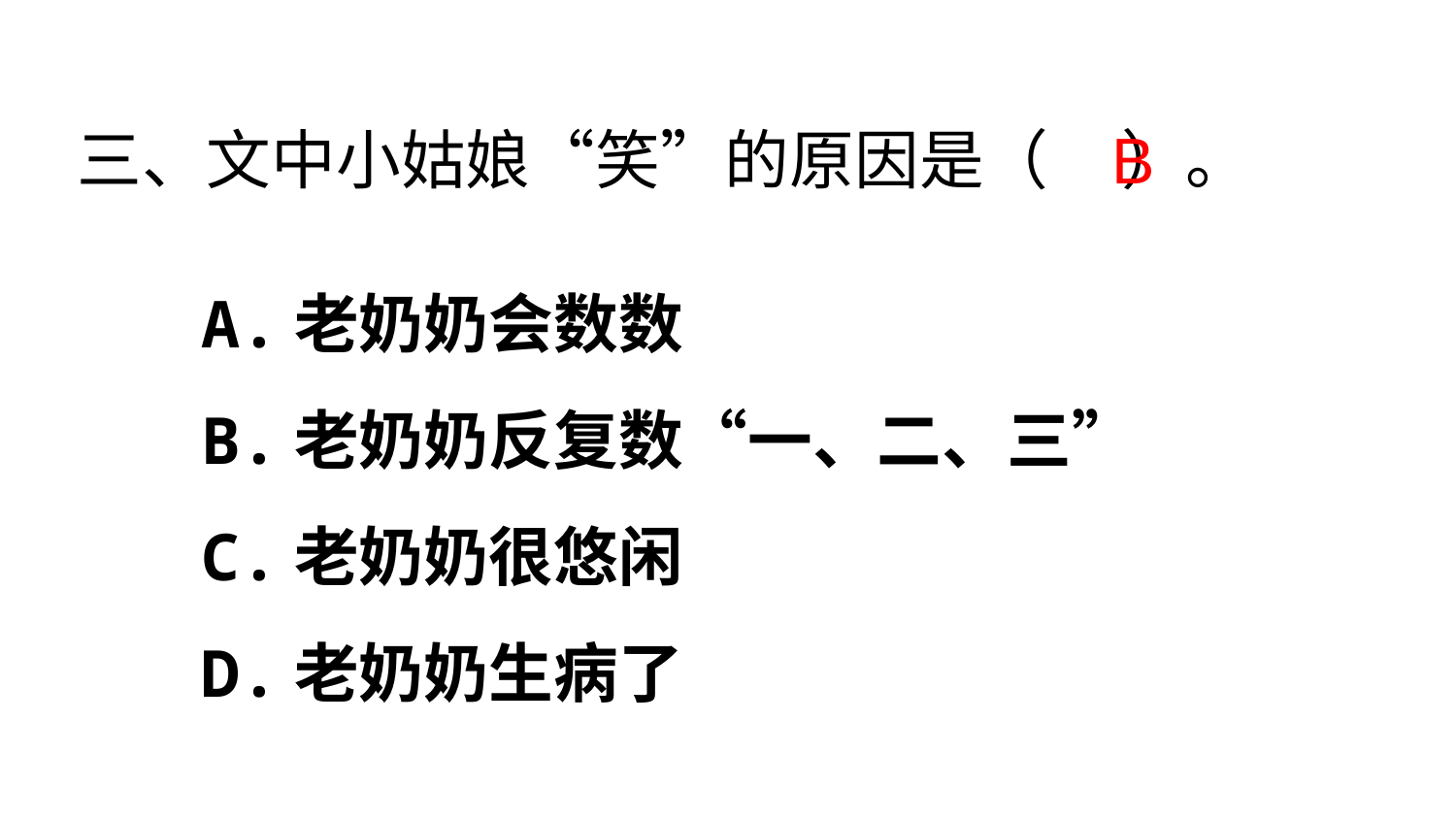

三、文中小姑娘“笑”的原因是（     ）。
B
A.老奶奶会数数
B.老奶奶反复数“一、二、三”
C.老奶奶很悠闲
D.老奶奶生病了